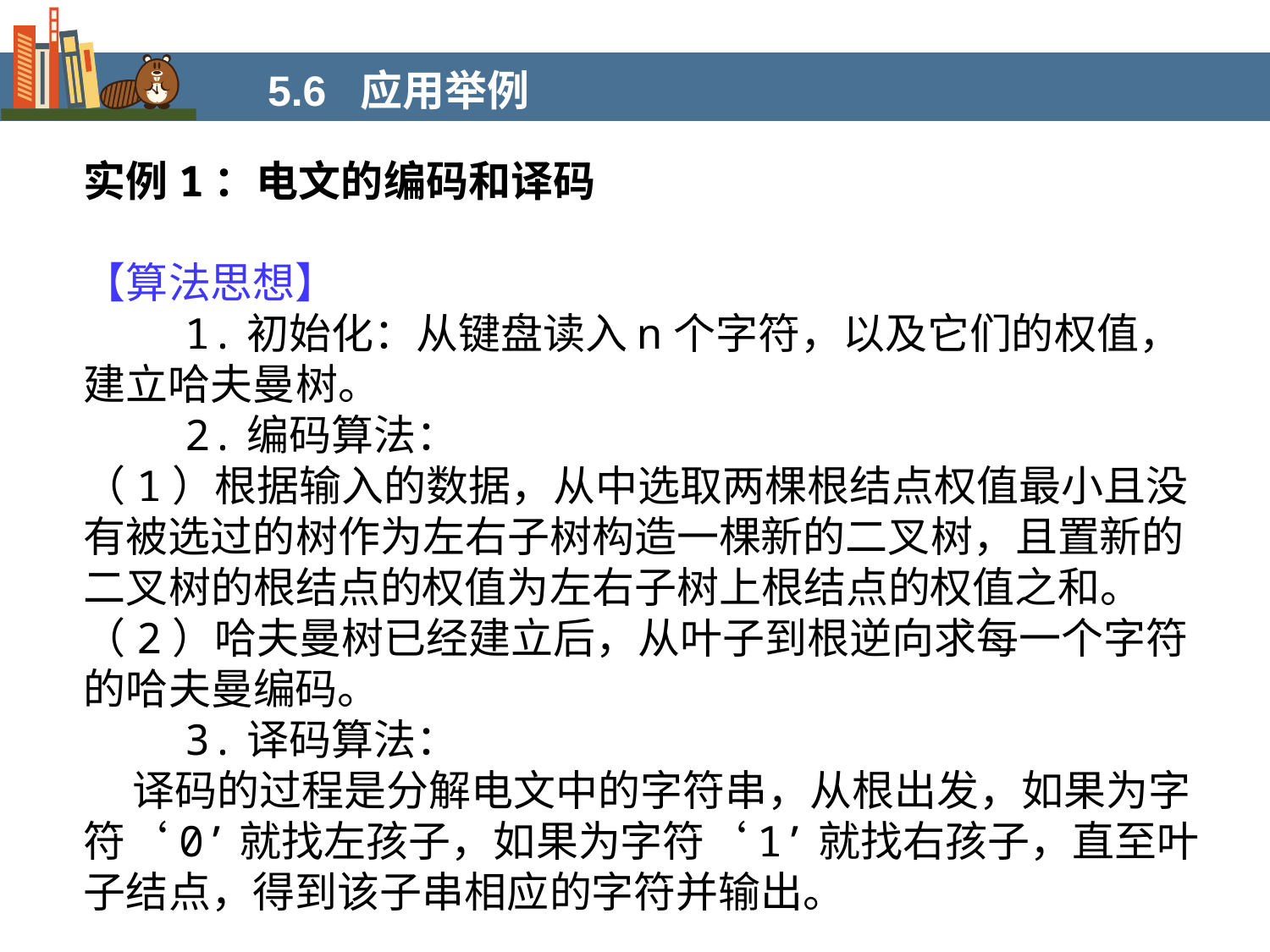

5.6  应用举例
实例1：电文的编码和译码

【算法思想】
    1.初始化：从键盘读入n个字符，以及它们的权值，建立哈夫曼树。
    2.编码算法：
（1）根据输入的数据，从中选取两棵根结点权值最小且没有被选过的树作为左右子树构造一棵新的二叉树，且置新的二叉树的根结点的权值为左右子树上根结点的权值之和。
（2）哈夫曼树已经建立后，从叶子到根逆向求每一个字符的哈夫曼编码。
    3.译码算法：
    译码的过程是分解电文中的字符串，从根出发，如果为字符‘0’就找左孩子，如果为字符‘1’就找右孩子，直至叶子结点，得到该子串相应的字符并输出。